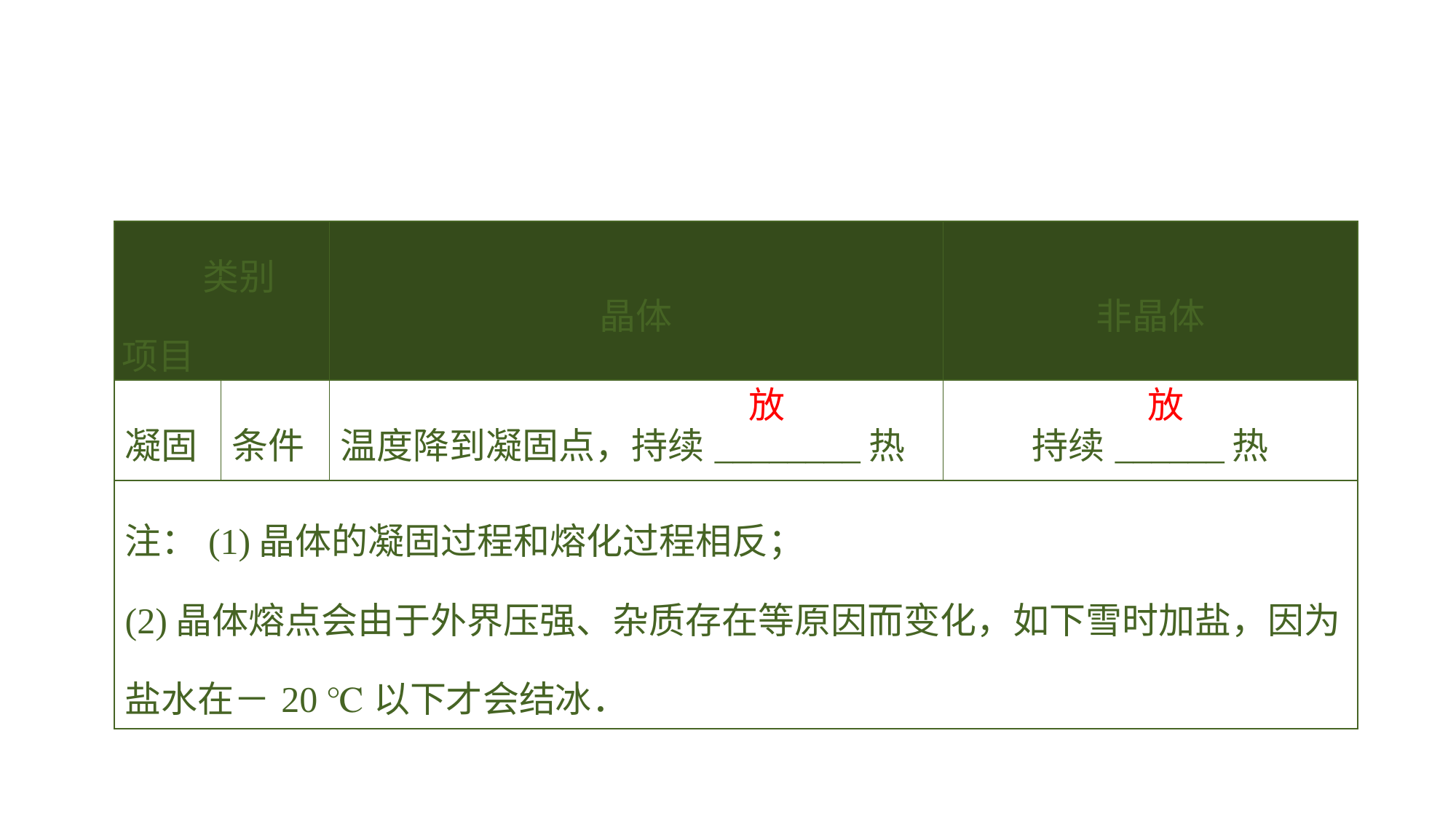

| 类别 项目 |  | 晶体 | 非晶体 |
| --- | --- | --- | --- |
| 凝固 | 条件 | 温度降到凝固点，持续\_\_\_\_\_\_\_\_热 | 持续\_\_\_\_\_\_热 |
| 注：(1)晶体的凝固过程和熔化过程相反； (2)晶体熔点会由于外界压强、杂质存在等原因而变化，如下雪时加盐，因为盐水在－20 ℃以下才会结冰． |  |  |  |
放
放